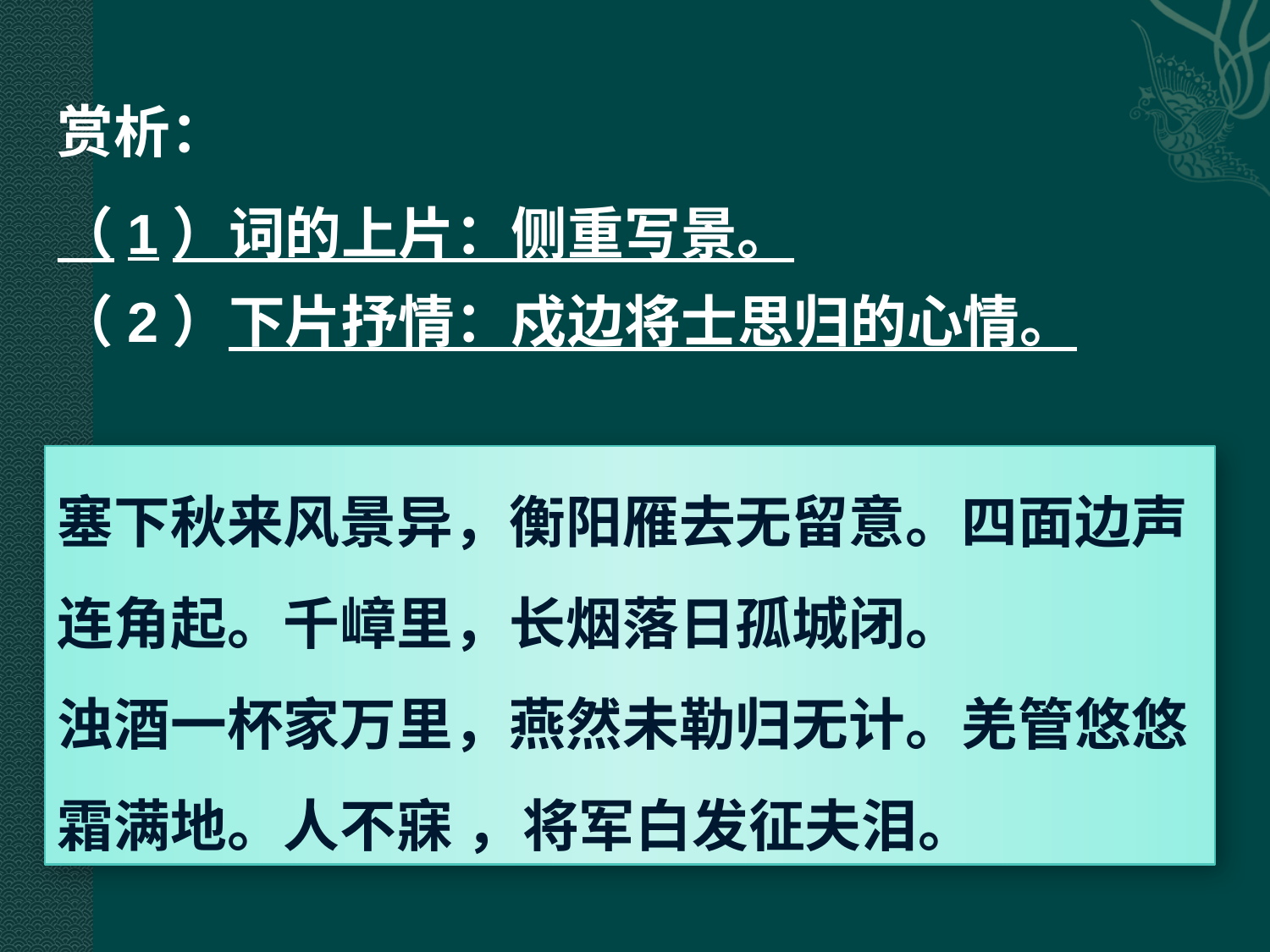

赏析：
（1）词的上片：侧重写景。
（2）下片抒情：戍边将士思归的心情。
塞下秋来风景异，衡阳雁去无留意。四面边声连角起。千嶂里，长烟落日孤城闭。
浊酒一杯家万里，燕然未勒归无计。羌管悠悠霜满地。人不寐 ，将军白发征夫泪。